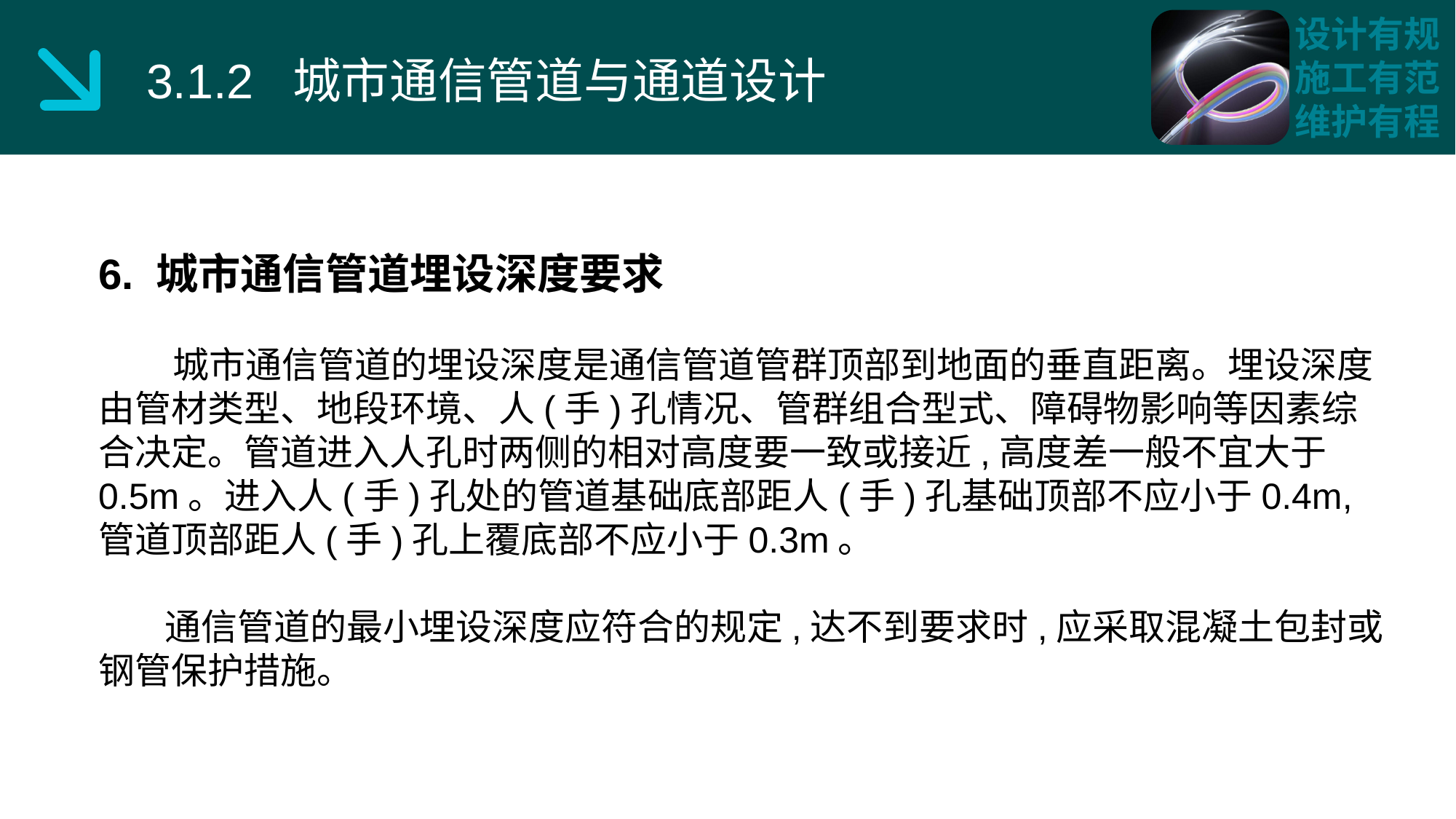

3.1.2  城市通信管道与通道设计

6. 城市通信管道埋设深度要求

        城市通信管道的埋设深度是通信管道管群顶部到地面的垂直距离。埋设深度由管材类型、地段环境、人(手)孔情况、管群组合型式、障碍物影响等因素综合决定。管道进入人孔时两侧的相对高度要一致或接近,高度差一般不宜大于0.5m。进入人(手)孔处的管道基础底部距人(手)孔基础顶部不应小于0.4m,管道顶部距人(手)孔上覆底部不应小于0.3m。

       通信管道的最小埋设深度应符合的规定,达不到要求时,应采取混凝土包封或钢管保护措施。